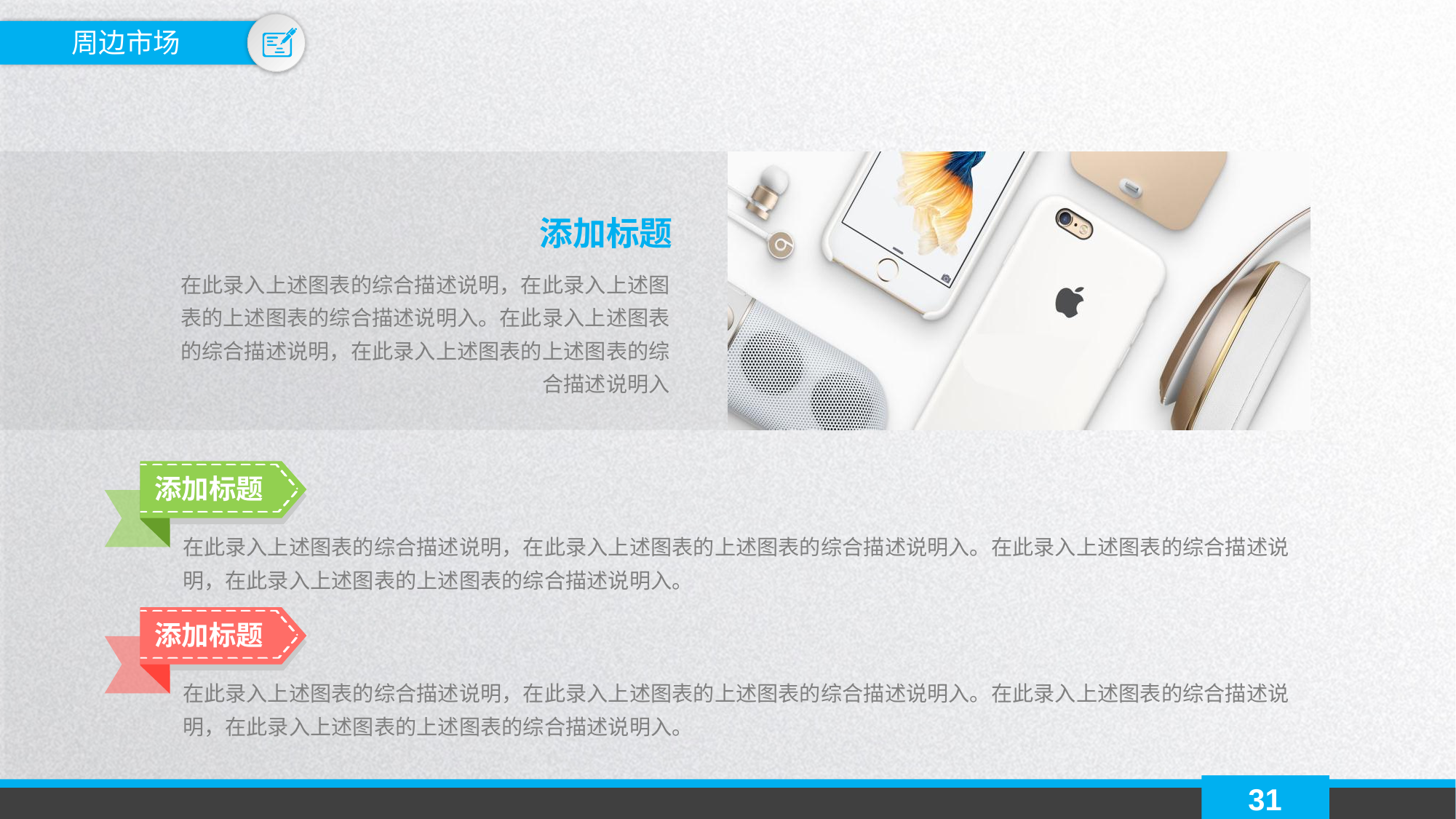

周边市场

添加标题
在此录入上述图表的综合描述说明，在此录入上述图表的上述图表的综合描述说明入。在此录入上述图表的综合描述说明，在此录入上述图表的上述图表的综合描述说明入

添加标题

在此录入上述图表的综合描述说明，在此录入上述图表的上述图表的综合描述说明入。在此录入上述图表的综合描述说明，在此录入上述图表的上述图表的综合描述说明入。

添加标题

在此录入上述图表的综合描述说明，在此录入上述图表的上述图表的综合描述说明入。在此录入上述图表的综合描述说明，在此录入上述图表的上述图表的综合描述说明入。

31

延时符